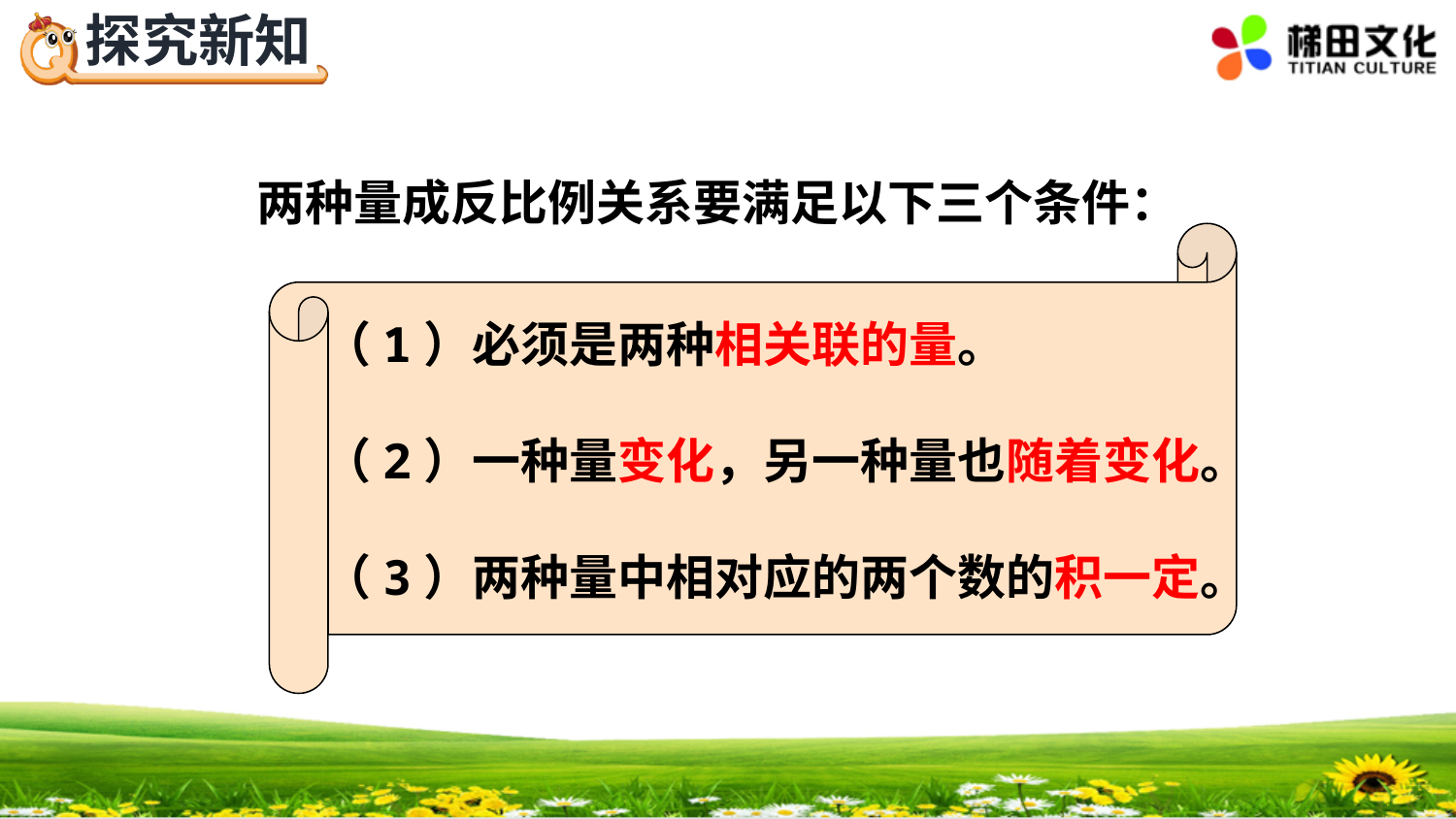

两种量成反比例关系要满足以下三个条件：

（1）必须是两种相关联的量。

（2）一种量变化，另一种量也随着变化。

（3）两种量中相对应的两个数的积一定。